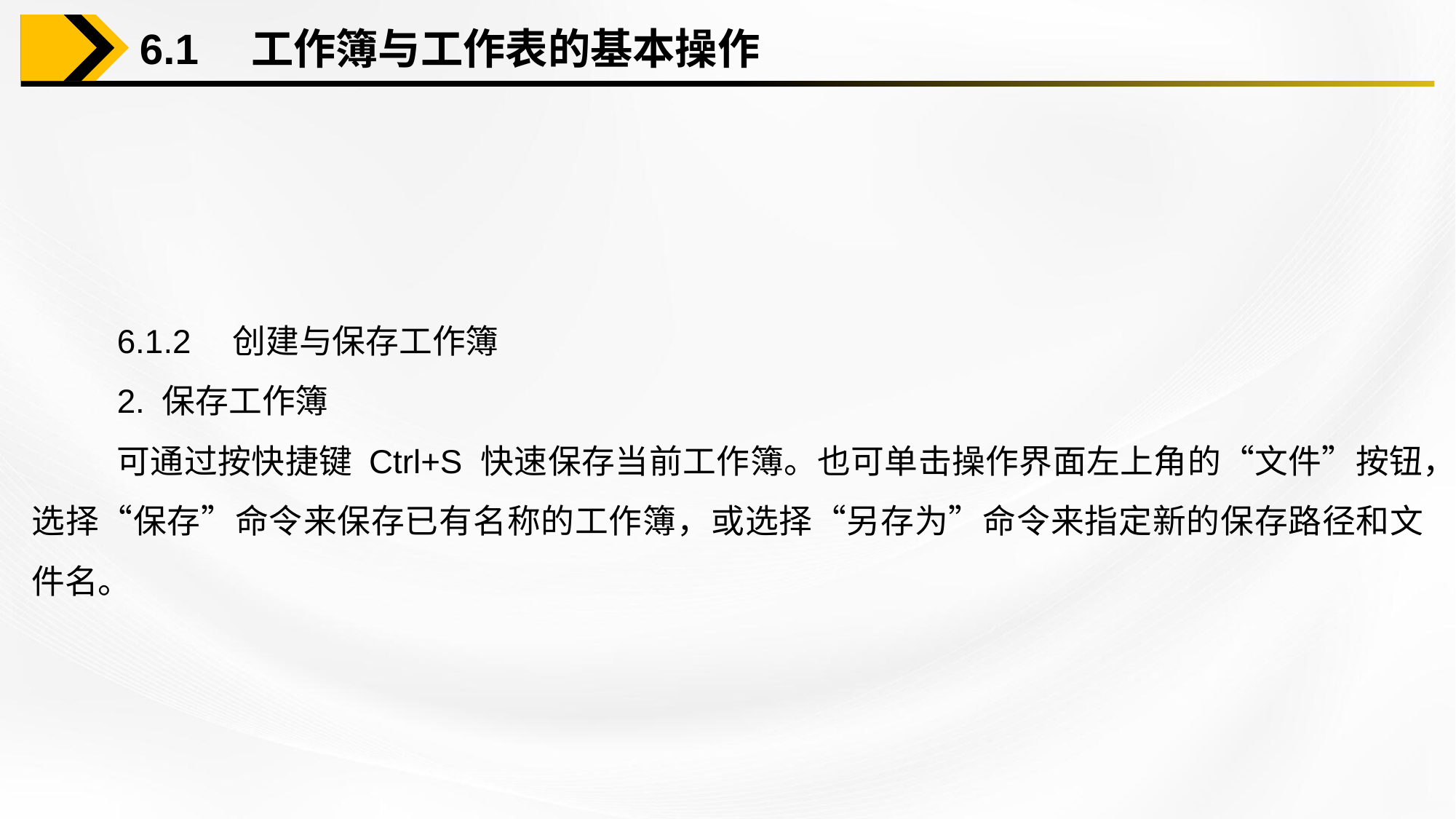

6.1　工作簿与工作表的基本操作
6.1.2　创建与保存工作簿
2. 保存工作簿
可通过按快捷键 Ctrl+S 快速保存当前工作簿。也可单击操作界面左上角的“文件”按钮，选择“保存”命令来保存已有名称的工作簿，或选择“另存为”命令来指定新的保存路径和文件名。